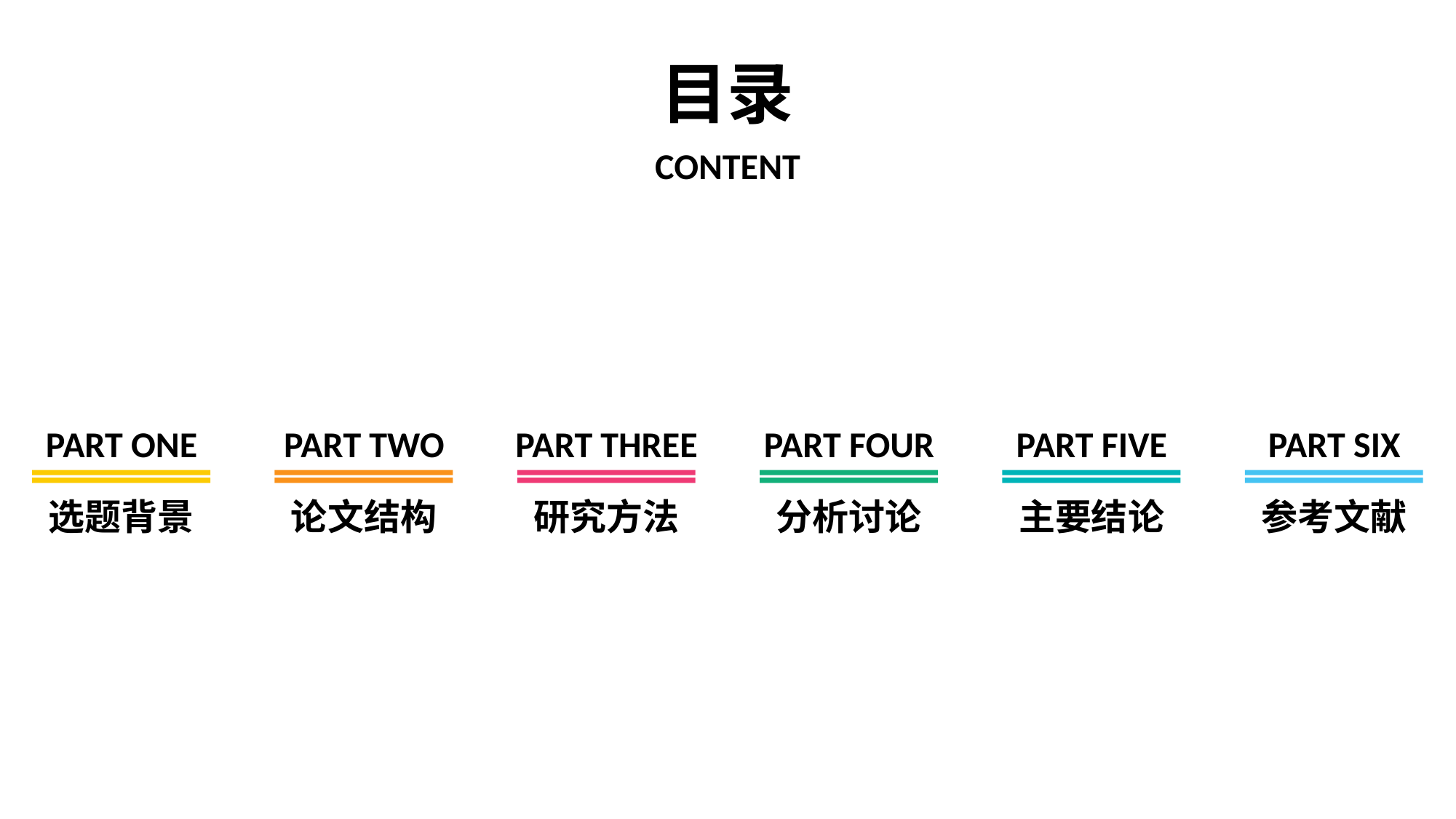

目录
CONTENT
PART ONE
PART TWO
PART THREE
PART FOUR
PART FIVE
PART SIX
选题背景
论文结构
研究方法
分析讨论
主要结论
参考文献